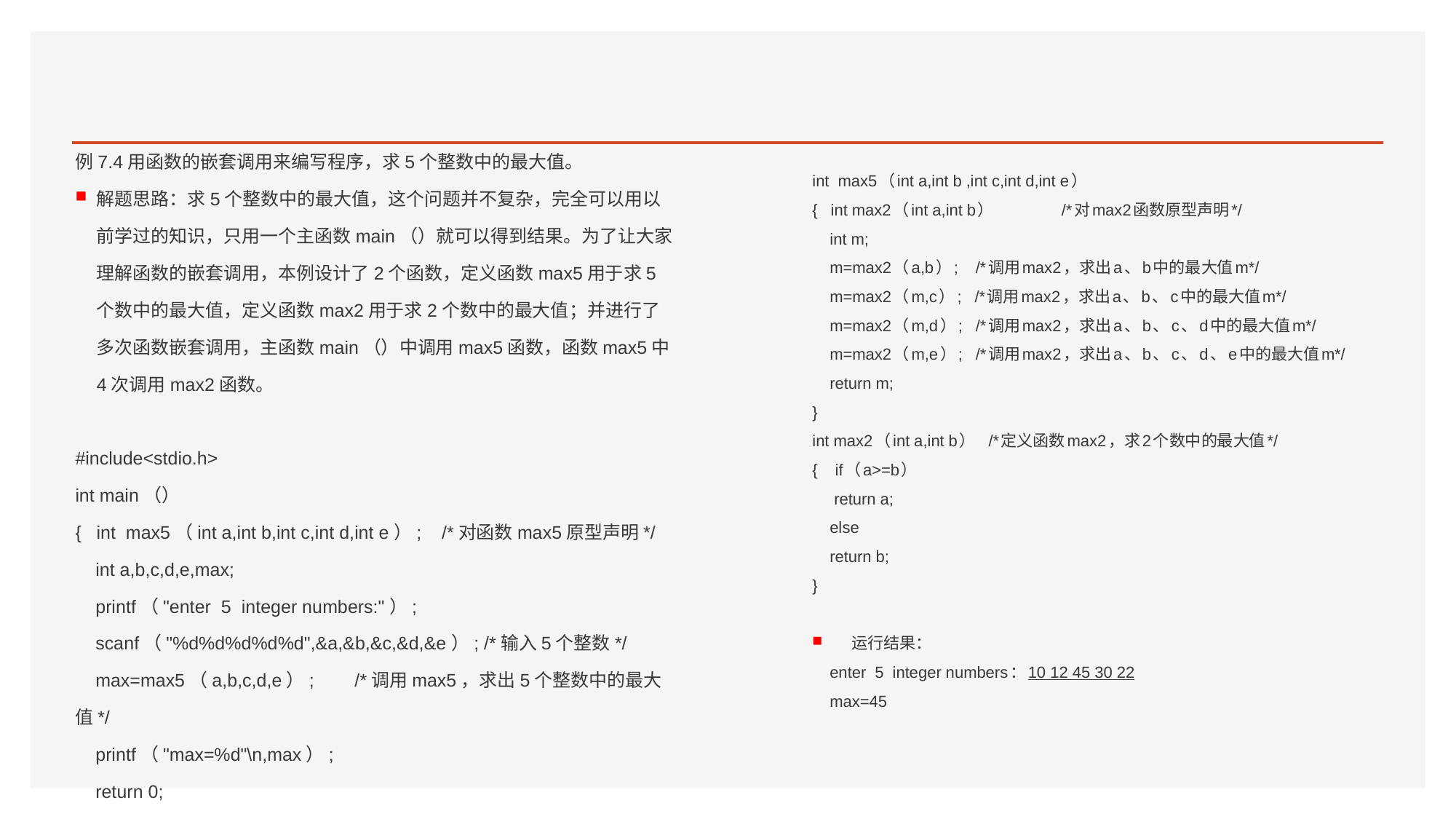

#
例7.4用函数的嵌套调用来编写程序，求5个整数中的最大值。
解题思路：求5个整数中的最大值，这个问题并不复杂，完全可以用以前学过的知识，只用一个主函数main（）就可以得到结果。为了让大家理解函数的嵌套调用，本例设计了2个函数，定义函数max5用于求5个数中的最大值，定义函数max2用于求2个数中的最大值；并进行了多次函数嵌套调用，主函数main（）中调用max5函数，函数max5中4次调用max2函数。

#include<stdio.h>
int main（）
{   int  max5（int a,int b,int c,int d,int e）;    /*对函数max5原型声明*/
    int a,b,c,d,e,max;
    printf（"enter  5  integer numbers:"）;
    scanf（"%d%d%d%d%d",&a,&b,&c,&d,&e）; /*输入5个整数*/
    max=max5（a,b,c,d,e）;        /*调用max5，求出5个整数中的最大值*/
    printf（"max=%d"\n,max）;
    return 0;
}
int  max5（int a,int b ,int c,int d,int e）
{   int max2（int a,int b）                  /*对max2函数原型声明*/
    int m;
    m=max2（a,b）;    /*调用max2，求出a、b中的最大值m*/
    m=max2（m,c）;   /*调用max2，求出a、b、c中的最大值m*/
    m=max2（m,d）;   /*调用max2，求出a、b、c、d中的最大值m*/
    m=max2（m,e）;   /*调用max2，求出a、b、c、d、e中的最大值m*/
    return m;
}
int max2（int a,int b）   /*定义函数max2，求2个数中的最大值*/
{    if（a>=b）
     return a;
    else
    return b;
}

运行结果：
    enter  5  integer numbers：10 12 45 30 22
    max=45